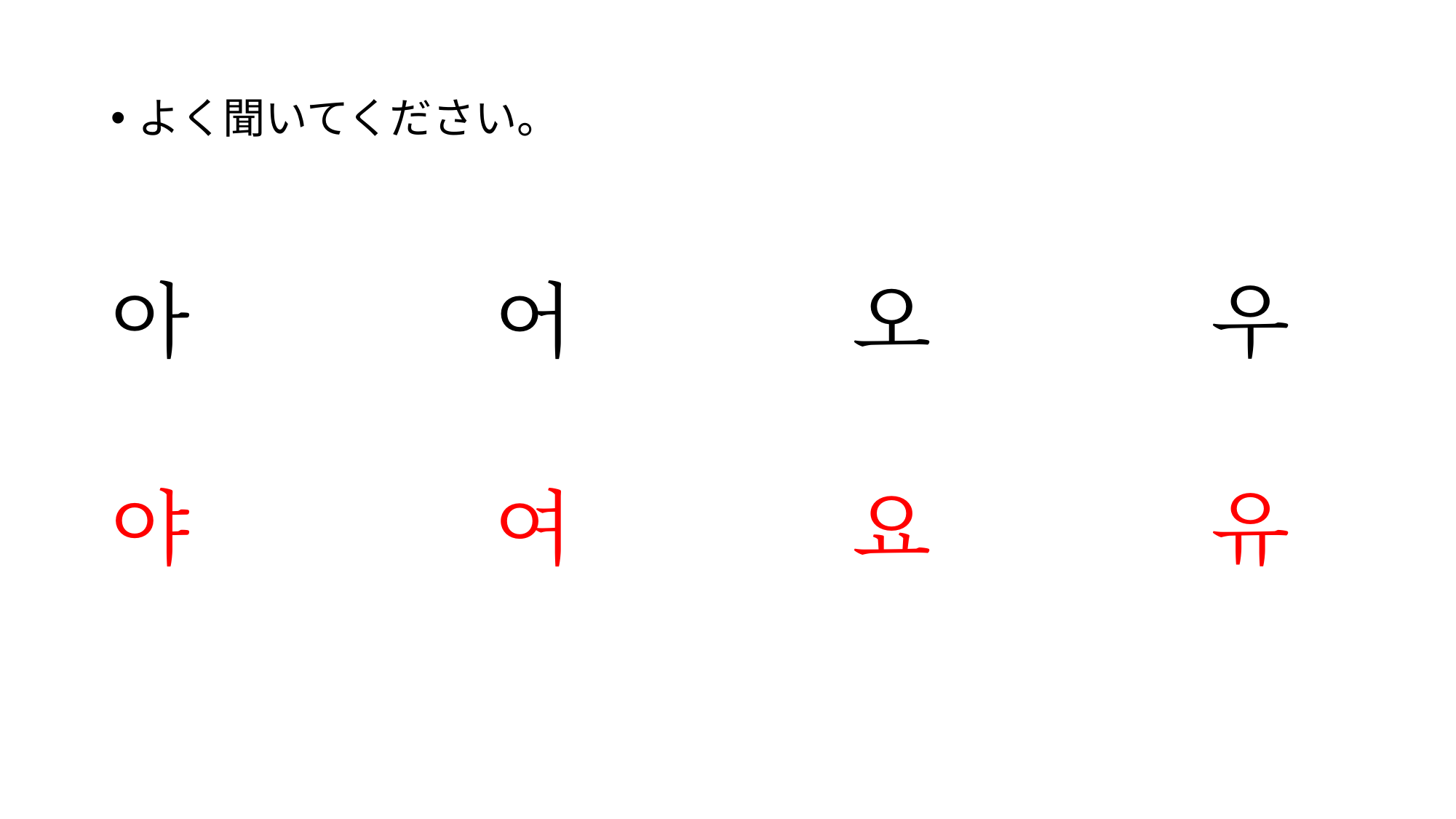

#
よく聞いてください。

아            어           오           우

야            여           요           유